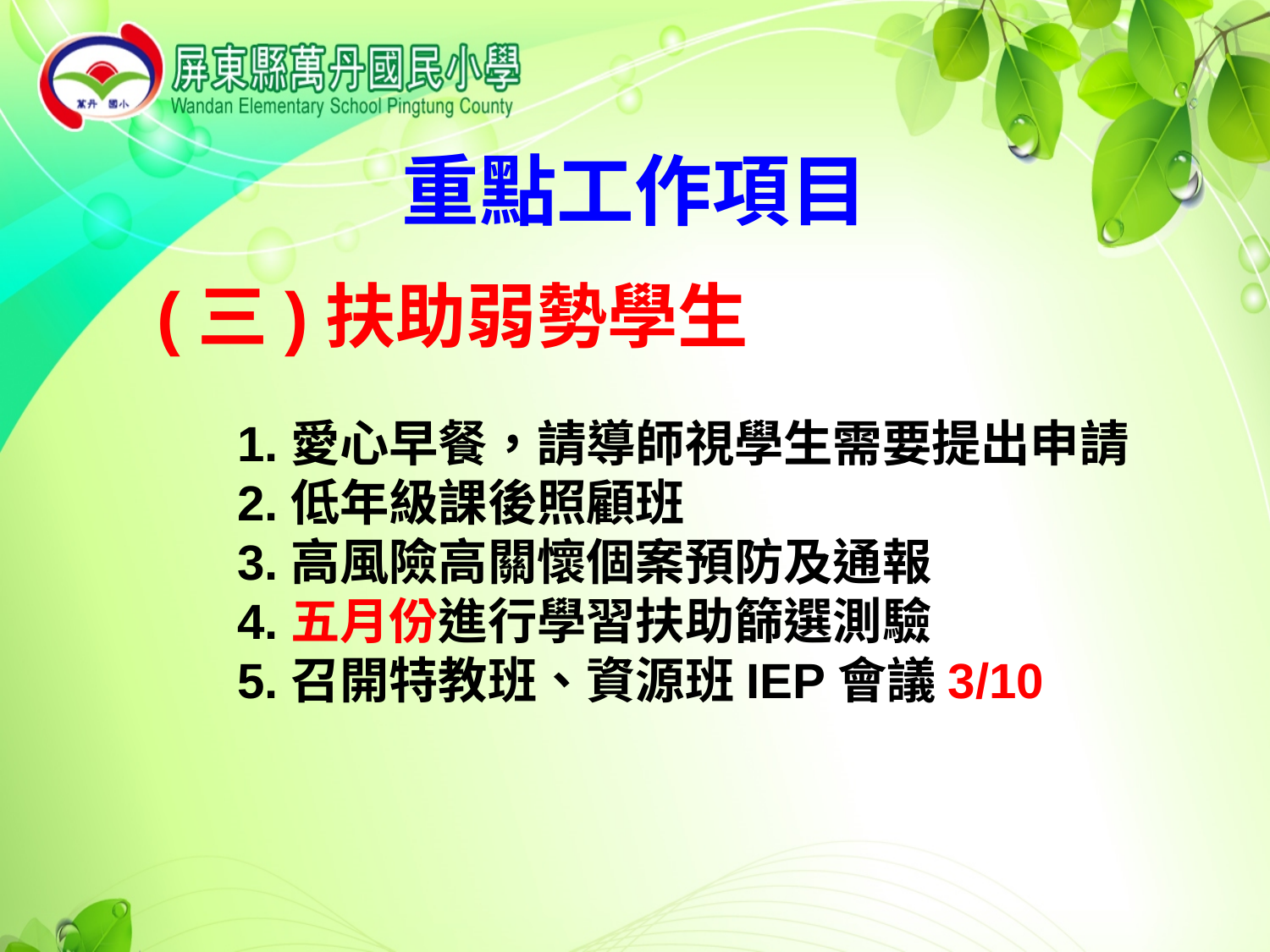

重點工作項目
(三)扶助弱勢學生
1.愛心早餐，請導師視學生需要提出申請
2.低年級課後照顧班
3.高風險高關懷個案預防及通報
4.五月份進行學習扶助篩選測驗
5.召開特教班、資源班IEP會議3/10